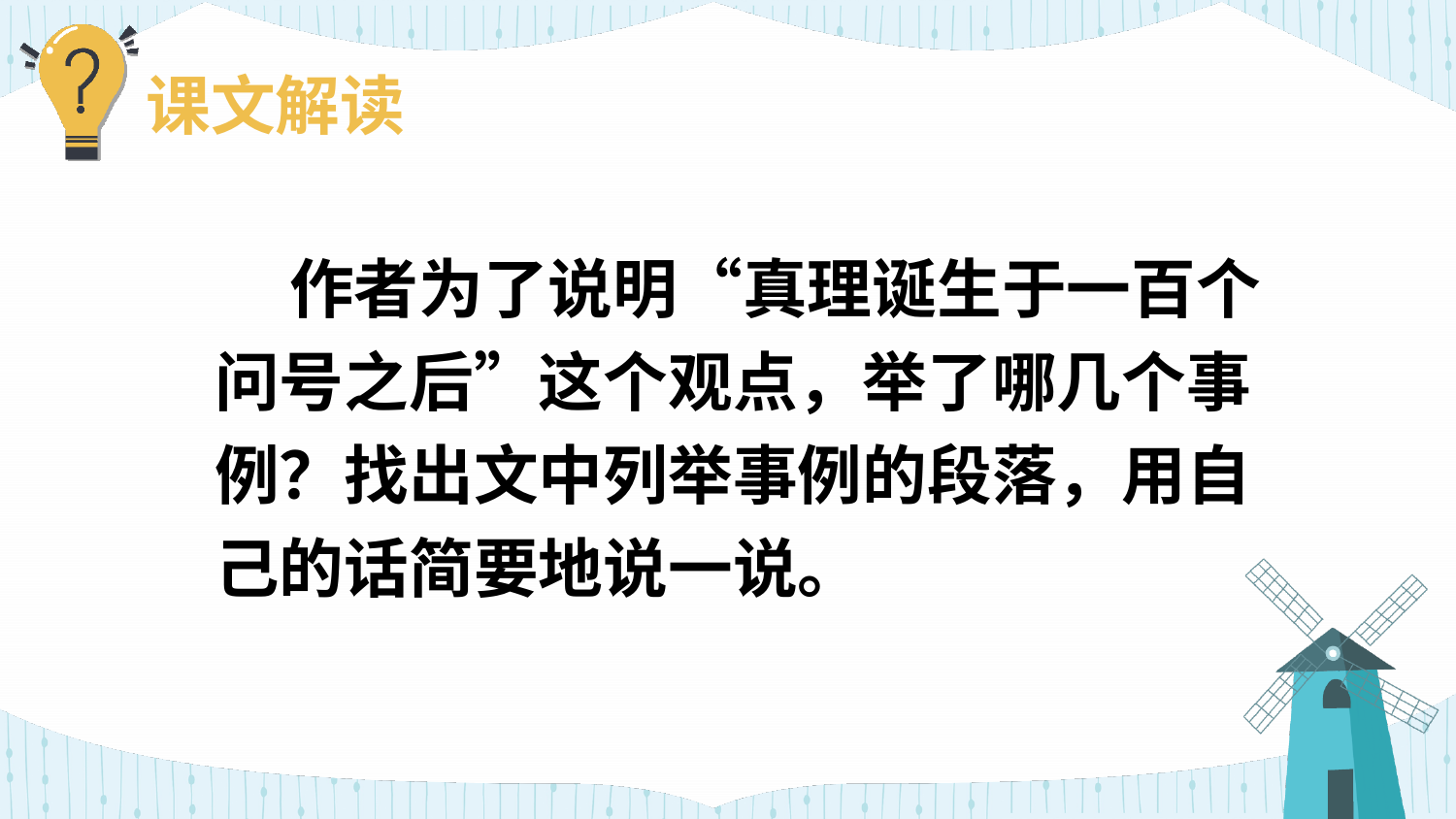

课文解读
    作者为了说明“真理诞生于一百个问号之后”这个观点，举了哪几个事例？找出文中列举事例的段落，用自己的话简要地说一说。